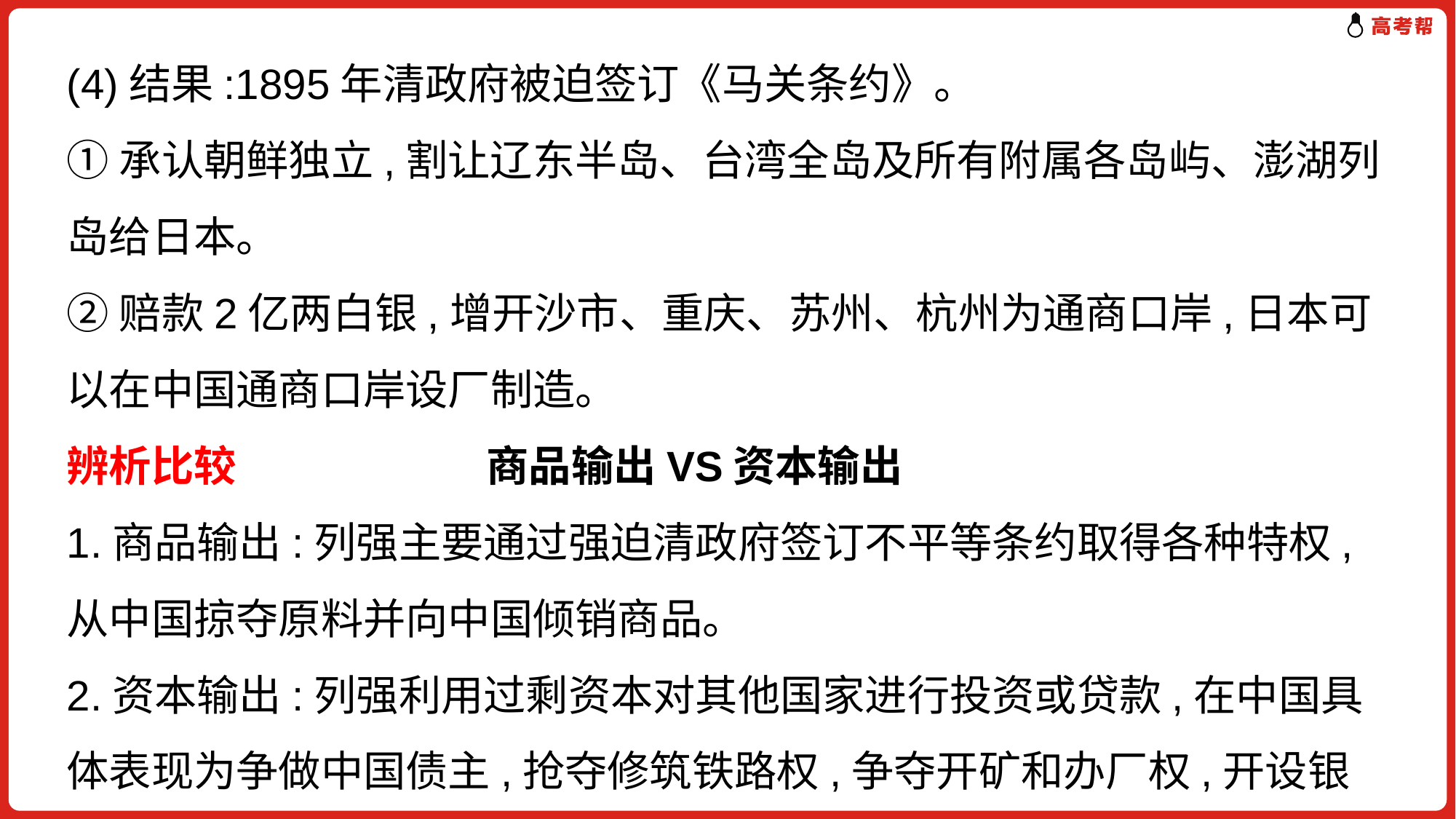

(4)结果:1895年清政府被迫签订《马关条约》。
①承认朝鲜独立,割让辽东半岛、台湾全岛及所有附属各岛屿、澎湖列岛给日本。
②赔款2亿两白银,增开沙市、重庆、苏州、杭州为通商口岸,日本可以在中国通商口岸设厂制造。
辨析比较                          商品输出VS资本输出
1.商品输出:列强主要通过强迫清政府签订不平等条约取得各种特权,从中国掠夺原料并向中国倾销商品。
2.资本输出:列强利用过剩资本对其他国家进行投资或贷款,在中国具体表现为争做中国债主,抢夺修筑铁路权,争夺开矿和办厂权,开设银行等。